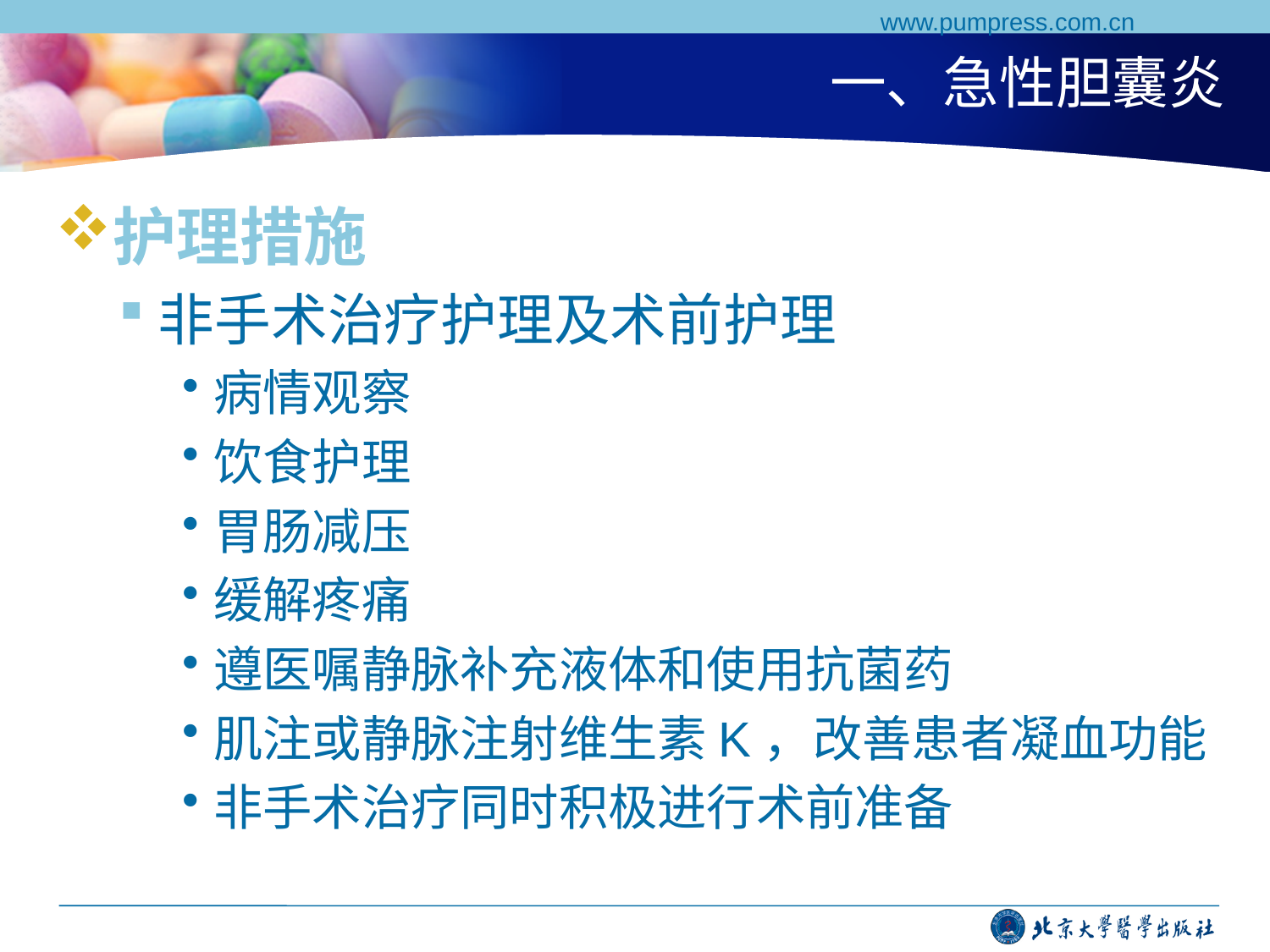

www.pumpress.com.cn
# 一、急性胆囊炎
护理措施
非手术治疗护理及术前护理
病情观察
饮食护理
胃肠减压
缓解疼痛
遵医嘱静脉补充液体和使用抗菌药
肌注或静脉注射维生素K，改善患者凝血功能
非手术治疗同时积极进行术前准备